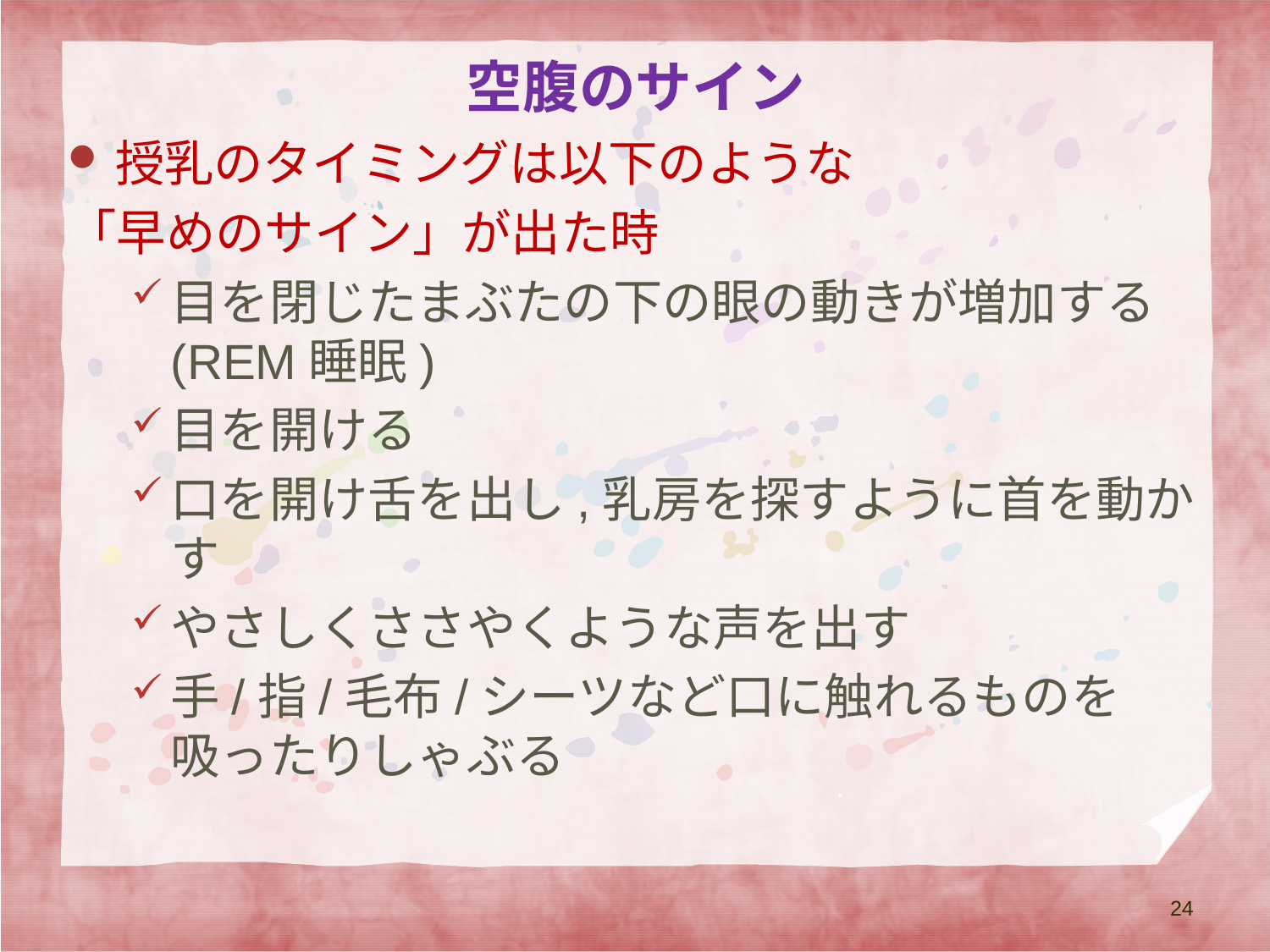

# 空腹のサイン
授乳のタイミングは以下のような
「早めのサイン」が出た時
目を閉じたまぶたの下の眼の動きが増加する(REM睡眠)
目を開ける
口を開け舌を出し,乳房を探すように首を動かす
やさしくささやくような声を出す
手/指/毛布/シーツなど口に触れるものを吸ったりしゃぶる
24